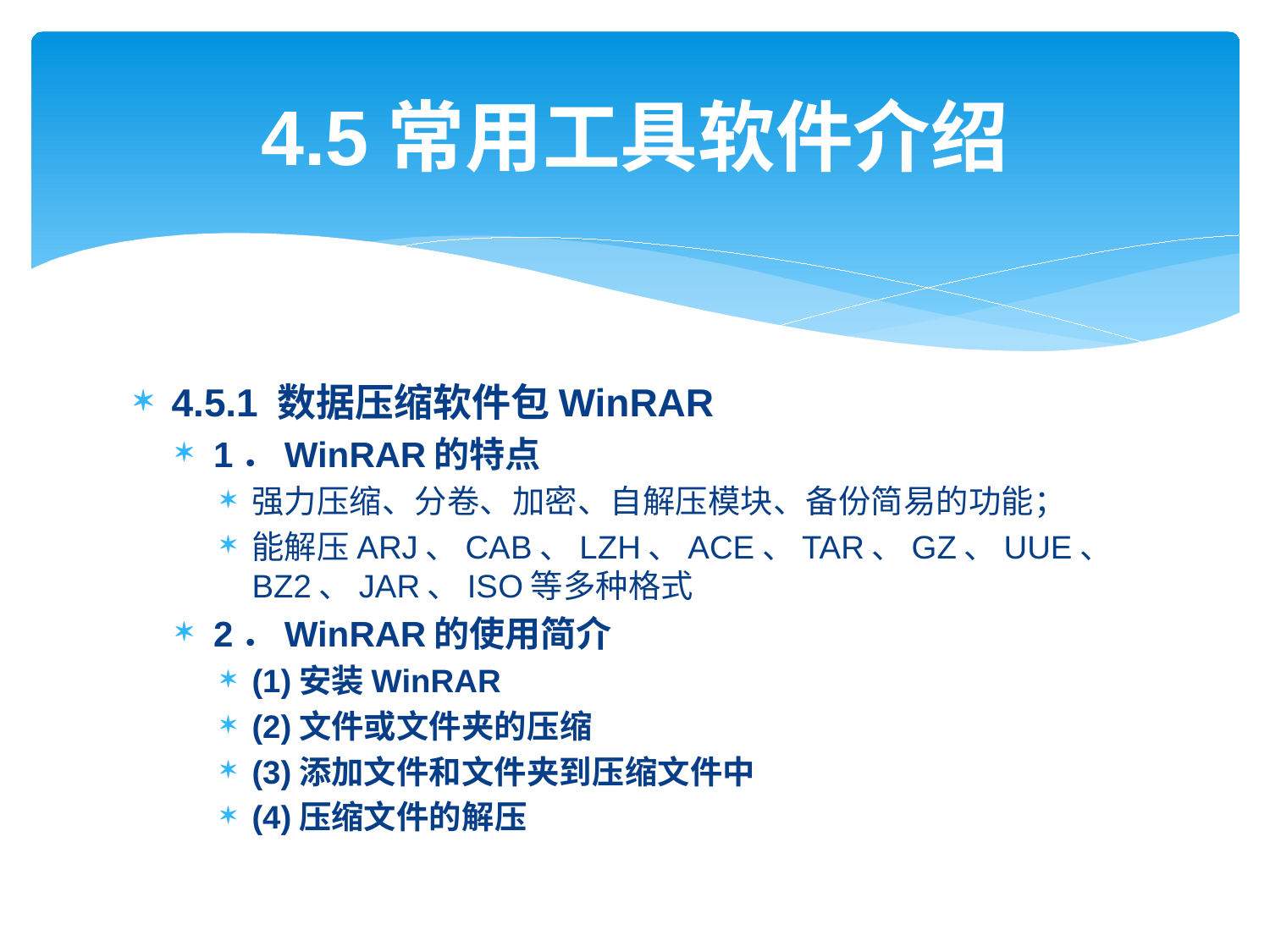

# 4.5常用工具软件介绍
4.5.1 数据压缩软件包WinRAR
1．WinRAR的特点
强力压缩、分卷、加密、自解压模块、备份简易的功能；
能解压ARJ、CAB、LZH、ACE、TAR、GZ、UUE、BZ2、JAR、ISO等多种格式
2．WinRAR的使用简介
(1)安装WinRAR
(2)文件或文件夹的压缩
(3)添加文件和文件夹到压缩文件中
(4)压缩文件的解压